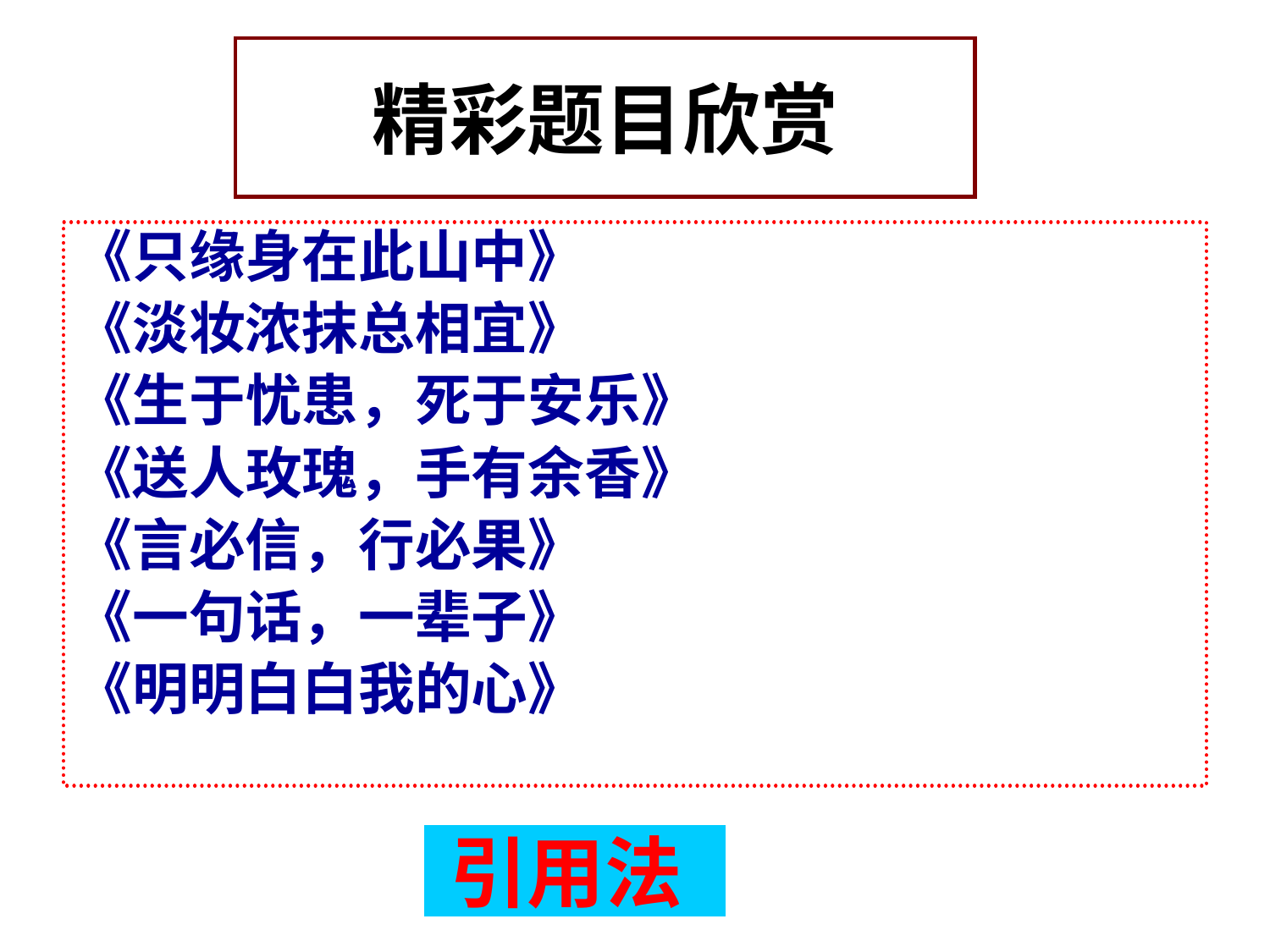

# 精彩题目欣赏
《只缘身在此山中》
《淡妆浓抹总相宜》
《生于忧患，死于安乐》
《送人玫瑰，手有余香》
《言必信，行必果》
《一句话，一辈子》
《明明白白我的心》
引用法